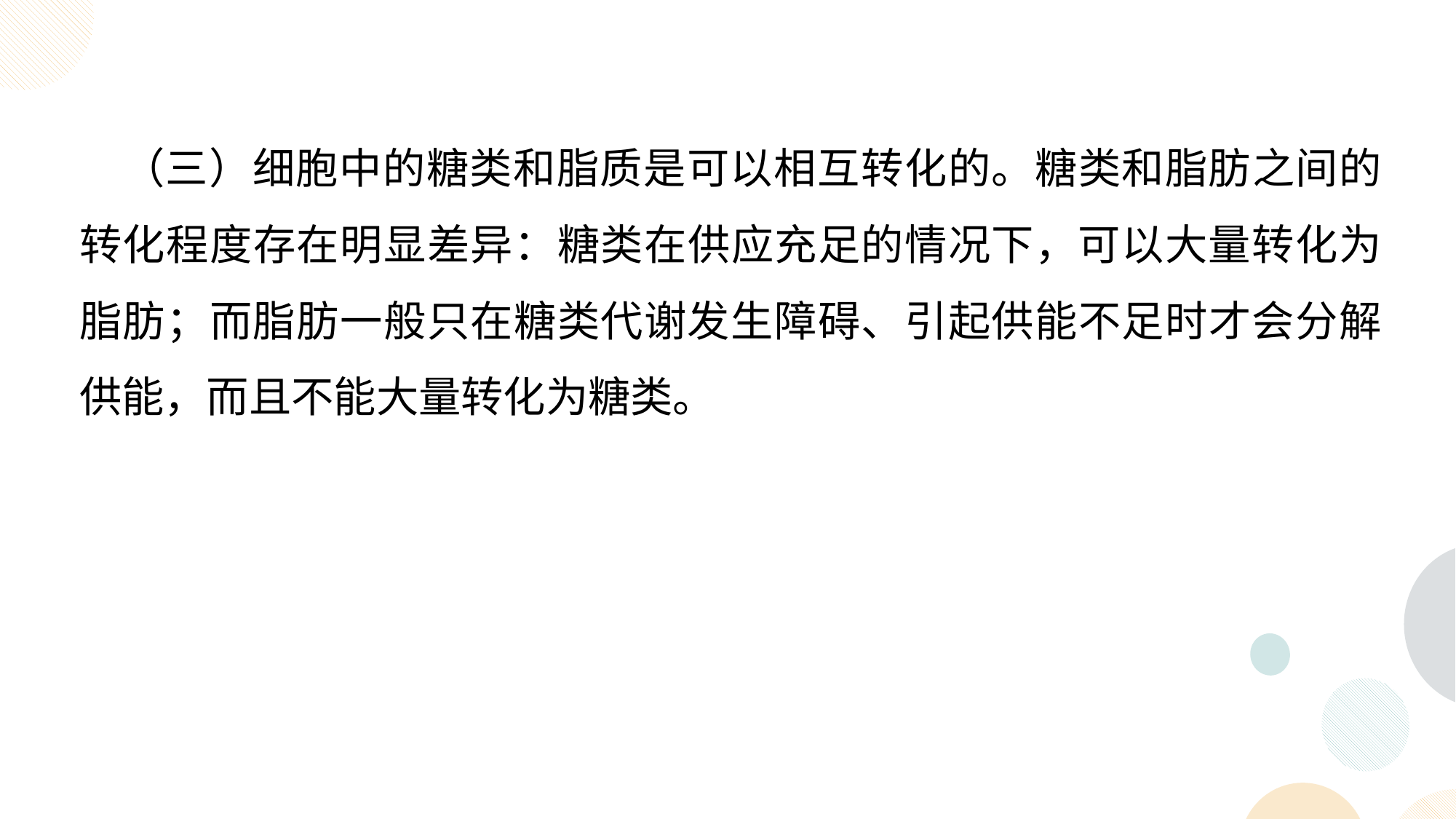

（三）细胞中的糖类和脂质是可以相互转化的。糖类和脂肪之间的转化程度存在明显差异：糖类在供应充足的情况下，可以大量转化为脂肪；而脂肪一般只在糖类代谢发生障碍、引起供能不足时才会分解供能，而且不能大量转化为糖类。